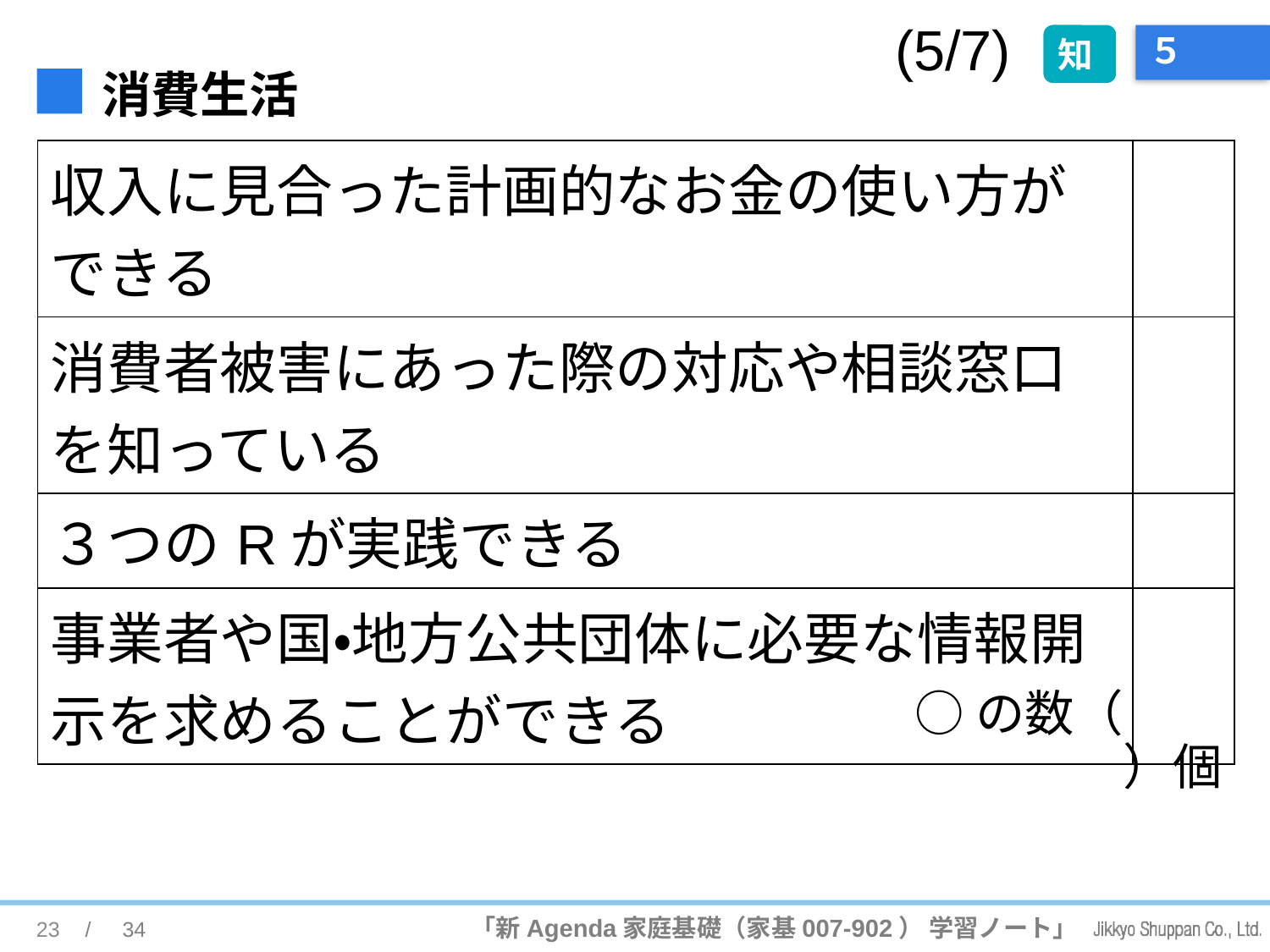

(5/7)
知
# ５
■消費生活
| 収入に見合った計画的なお金の使い方が できる |  |
| --- | --- |
| 消費者被害にあった際の対応や相談窓口を知っている |  |
| ３つのRが実践できる |  |
| 事業者や国・地方公共団体に必要な情報開示を求めることができる |  |
○の数（　　　）個
23